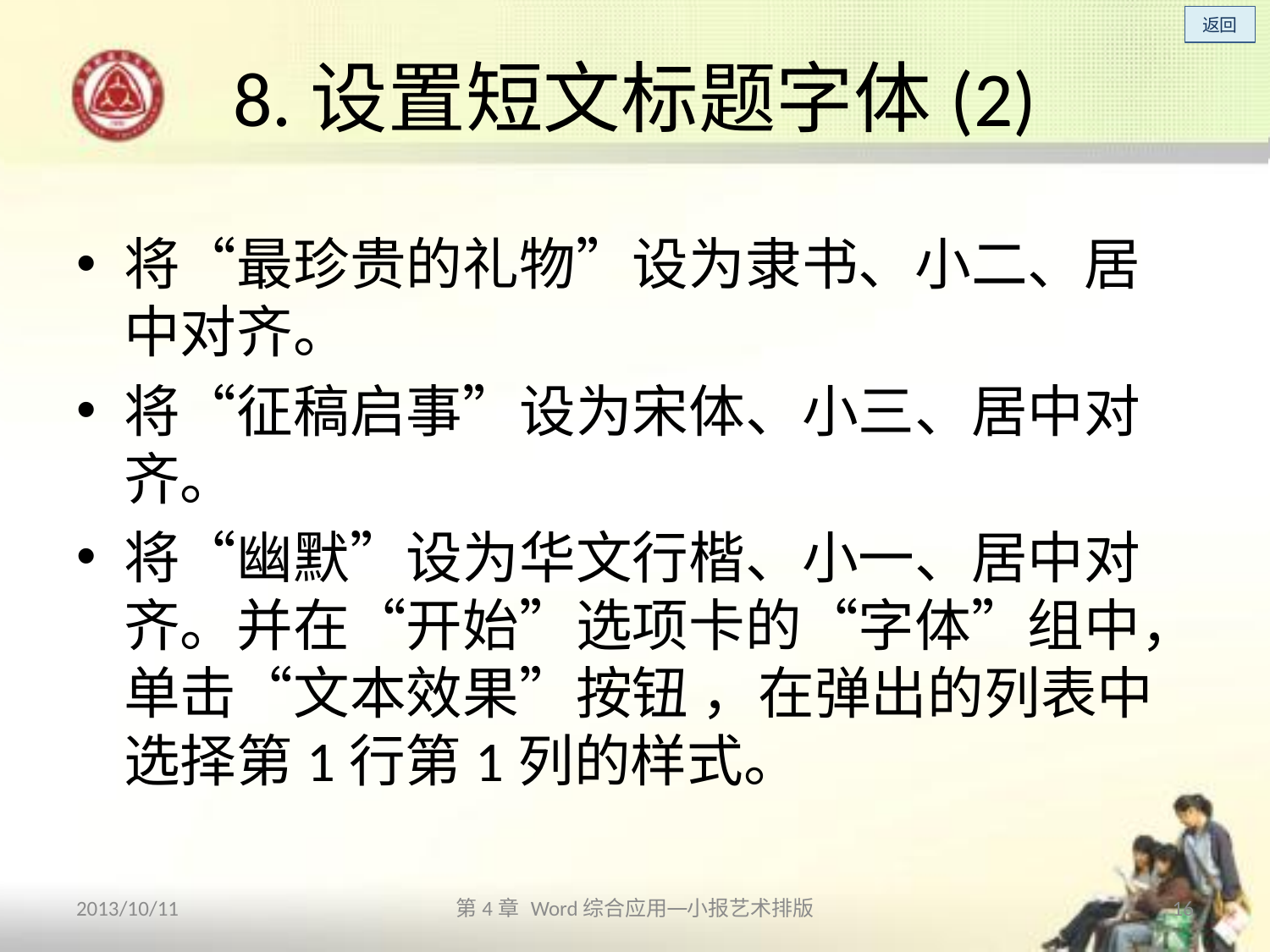

# 8.设置短文标题字体(2)
将“最珍贵的礼物”设为隶书、小二、居中对齐。
将“征稿启事”设为宋体、小三、居中对齐。
将“幽默”设为华文行楷、小一、居中对齐。并在“开始”选项卡的“字体”组中，单击“文本效果”按钮 ，在弹出的列表中选择第1行第1列的样式。
2013/10/11
第4章 Word综合应用—小报艺术排版
16